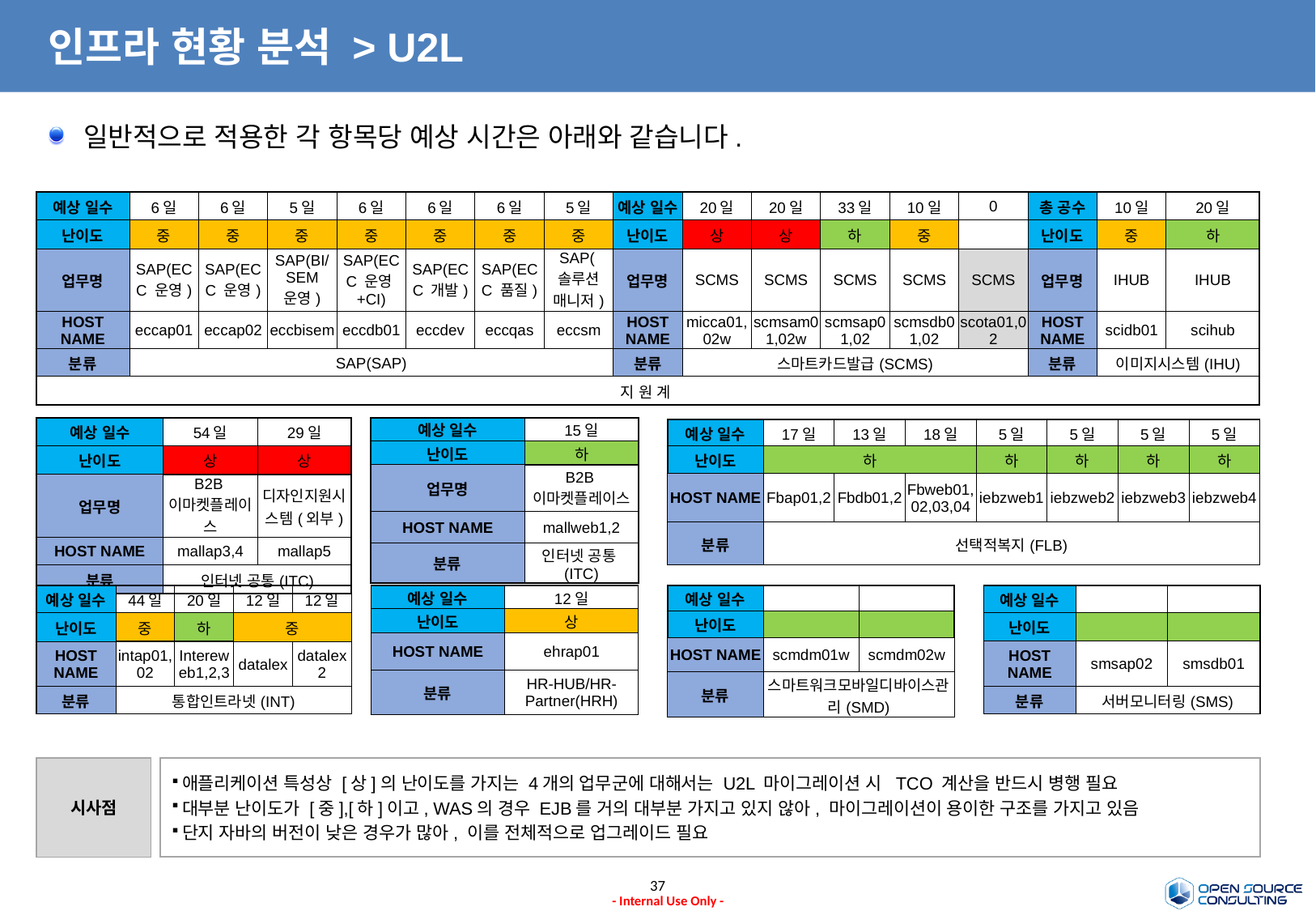

# 인프라 현황 분석 > U2L
일반적으로 적용한 각 항목당 예상 시간은 아래와 같습니다.
| 예상 일수 | 6일 | 6일 | 5일 | 6일 | 6일 | 6일 | 5일 | 예상 일수 | 20일 | 20일 | 33일 | 10일 | 0 | 총 공수 | 10일 | 20일 |
| --- | --- | --- | --- | --- | --- | --- | --- | --- | --- | --- | --- | --- | --- | --- | --- | --- |
| 난이도 | 중 | 중 | 중 | 중 | 중 | 중 | 중 | 난이도 | 상 | 상 | 하 | 중 |  | 난이도 | 중 | 하 |
| 업무명 | SAP(ECC 운영) | SAP(ECC 운영) | SAP(BI/SEM 운영) | SAP(ECC 운영+CI) | SAP(ECC 개발) | SAP(ECC 품질) | SAP(솔루션 매니저) | 업무명 | SCMS | SCMS | SCMS | SCMS | SCMS | 업무명 | IHUB | IHUB |
| HOST NAME | eccap01 | eccap02 | eccbisem | eccdb01 | eccdev | eccqas | eccsm | HOST NAME | micca01,02w | scmsam01,02w | scmsap01,02 | scmsdb01,02 | scota01,02 | HOST NAME | scidb01 | scihub |
| 분류 | SAP(SAP) |  |  |  |  |  |  | 분류 | 스마트카드발급(SCMS) |  |  |  |  | 분류 | 이미지시스템(IHU) |  |
| 지 원 계 |  |  |  |  |  |  |  |  |  |  |  |  |  |  |  |  |
| 예상 일수 | 54일 | 29일 |
| --- | --- | --- |
| 난이도 | 상 | 상 |
| 업무명 | B2B이마켓플레이스 | 디자인지원시스템(외부) |
| HOST NAME | mallap3,4 | mallap5 |
| 분류 | 인터넷 공통(ITC) |  |
| 예상 일수 | 15일 |
| --- | --- |
| 난이도 | 하 |
| 업무명 | B2B이마켓플레이스 |
| HOST NAME | mallweb1,2 |
| 분류 | 인터넷 공통(ITC) |
| 예상 일수 | 17일 | 13일 | 18일 | 5일 | 5일 | 5일 | 5일 |
| --- | --- | --- | --- | --- | --- | --- | --- |
| 난이도 | 하 |  |  | 하 | 하 | 하 | 하 |
| HOST NAME | Fbap01,2 | Fbdb01,2 | Fbweb01,02,03,04 | iebzweb1 | iebzweb2 | iebzweb3 | iebzweb4 |
| 분류 | 선택적복지(FLB) |  |  |  |  |  |  |
| 예상 일수 | 12일 |
| --- | --- |
| 난이도 | 상 |
| HOST NAME | ehrap01 |
| 분류 | HR-HUB/HR-Partner(HRH) |
| 예상 일수 |  |  |
| --- | --- | --- |
| 난이도 |  |  |
| HOST NAME | smsap02 | smsdb01 |
| 분류 | 서버모니터링(SMS) |  |
| 예상 일수 | 44일 | 20일 | 12일 | 12일 |
| --- | --- | --- | --- | --- |
| 난이도 | 중 | 하 | 중 |  |
| HOST NAME | intap01,02 | Intereweb1,2,3 | datalex | datalex2 |
| 분류 | 통합인트라넷(INT) |  |  |  |
| 예상 일수 |  |  |
| --- | --- | --- |
| 난이도 |  |  |
| HOST NAME | scmdm01w | scmdm02w |
| 분류 | 스마트워크모바일디바이스관리(SMD) |  |
시사점
애플리케이션 특성상 [상]의 난이도를 가지는 4개의 업무군에 대해서는 U2L 마이그레이션 시  TCO 계산을 반드시 병행 필요
대부분 난이도가 [중],[하]이고, WAS의 경우 EJB를 거의 대부분 가지고 있지 않아, 마이그레이션이 용이한 구조를 가지고 있음
단지 자바의 버전이 낮은 경우가 많아, 이를 전체적으로 업그레이드 필요